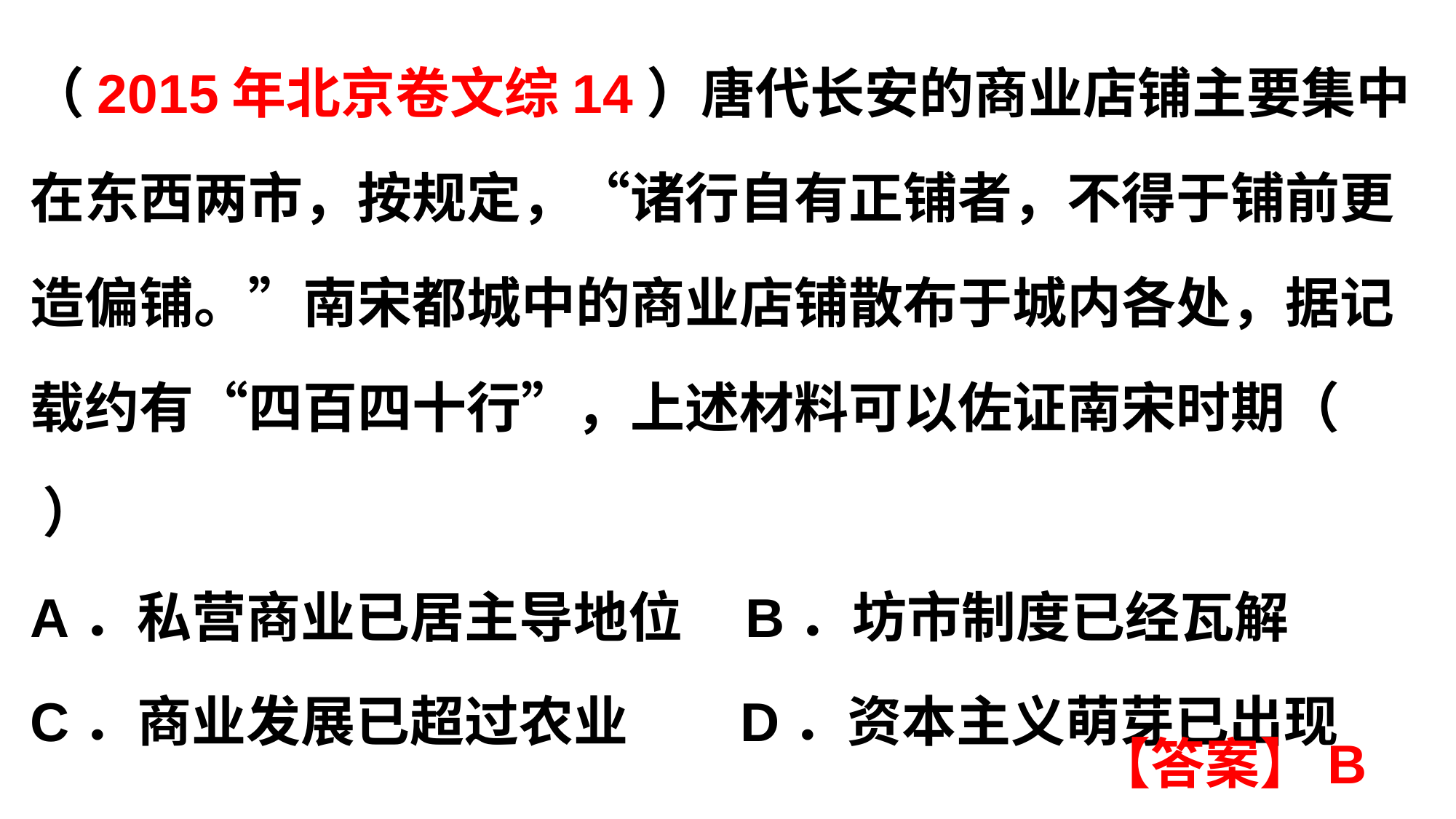

（2015年北京卷文综14）唐代长安的商业店铺主要集中在东西两市，按规定，“诸行自有正铺者，不得于铺前更造偏铺。”南宋都城中的商业店铺散布于城内各处，据记载约有“四百四十行”，上述材料可以佐证南宋时期（     ）
A．私营商业已居主导地位    B．坊市制度已经瓦解
C．商业发展已超过农业        D．资本主义萌芽已出现

【答案】B